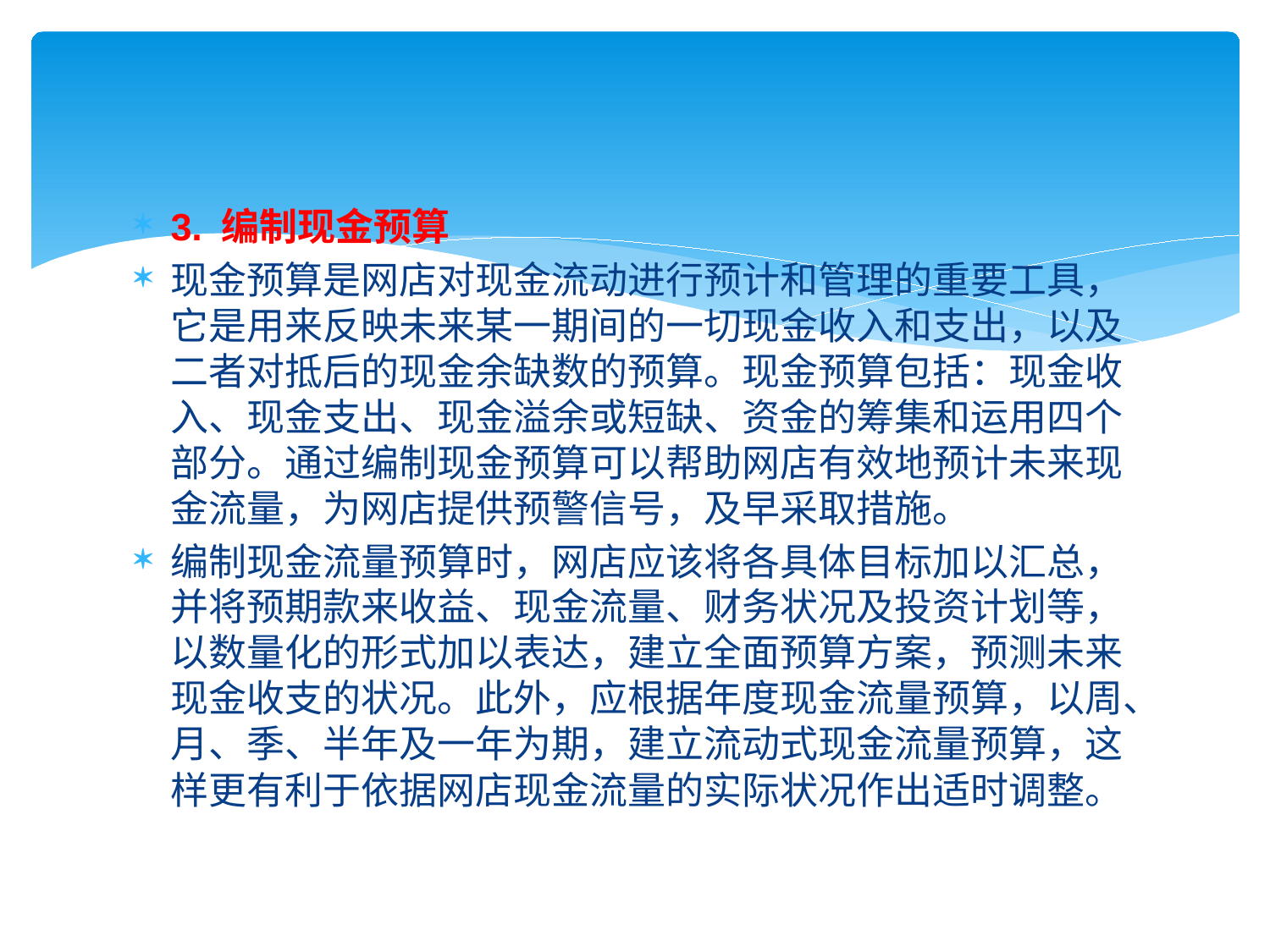

3. 编制现金预算
现金预算是网店对现金流动进行预计和管理的重要工具，它是用来反映未来某一期间的一切现金收入和支出，以及二者对抵后的现金余缺数的预算。现金预算包括：现金收入、现金支出、现金溢余或短缺、资金的筹集和运用四个部分。通过编制现金预算可以帮助网店有效地预计未来现金流量，为网店提供预警信号，及早采取措施。
编制现金流量预算时，网店应该将各具体目标加以汇总，并将预期款来收益、现金流量、财务状况及投资计划等，以数量化的形式加以表达，建立全面预算方案，预测未来现金收支的状况。此外，应根据年度现金流量预算，以周、月、季、半年及一年为期，建立流动式现金流量预算，这样更有利于依据网店现金流量的实际状况作出适时调整。